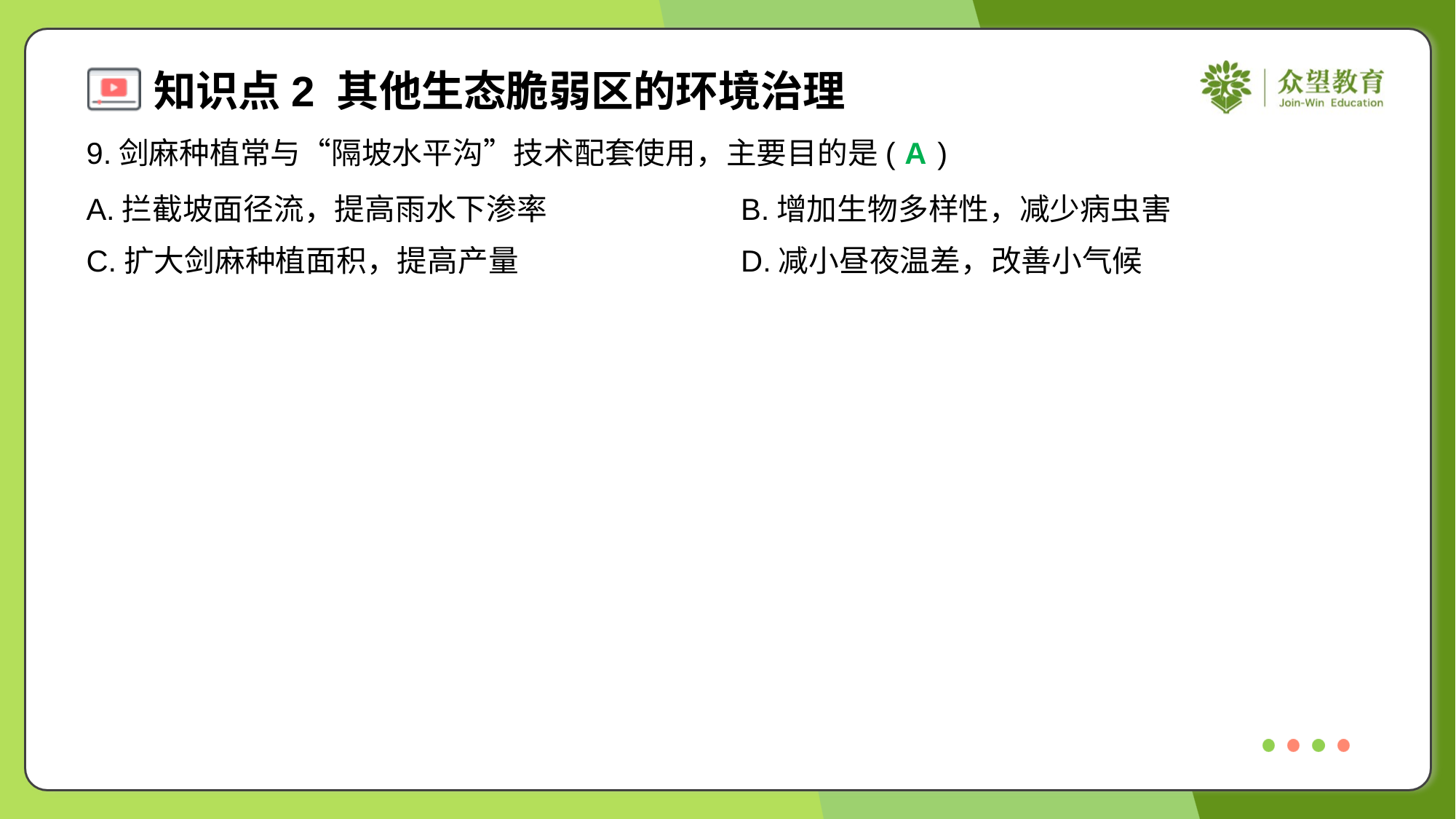

9.剑麻种植常与“隔坡水平沟”技术配套使用，主要目的是(     )
A
A.拦截坡面径流，提高雨水下渗率	B.增加生物多样性，减少病虫害
C.扩大剑麻种植面积，提高产量	D.减小昼夜温差，改善小气候